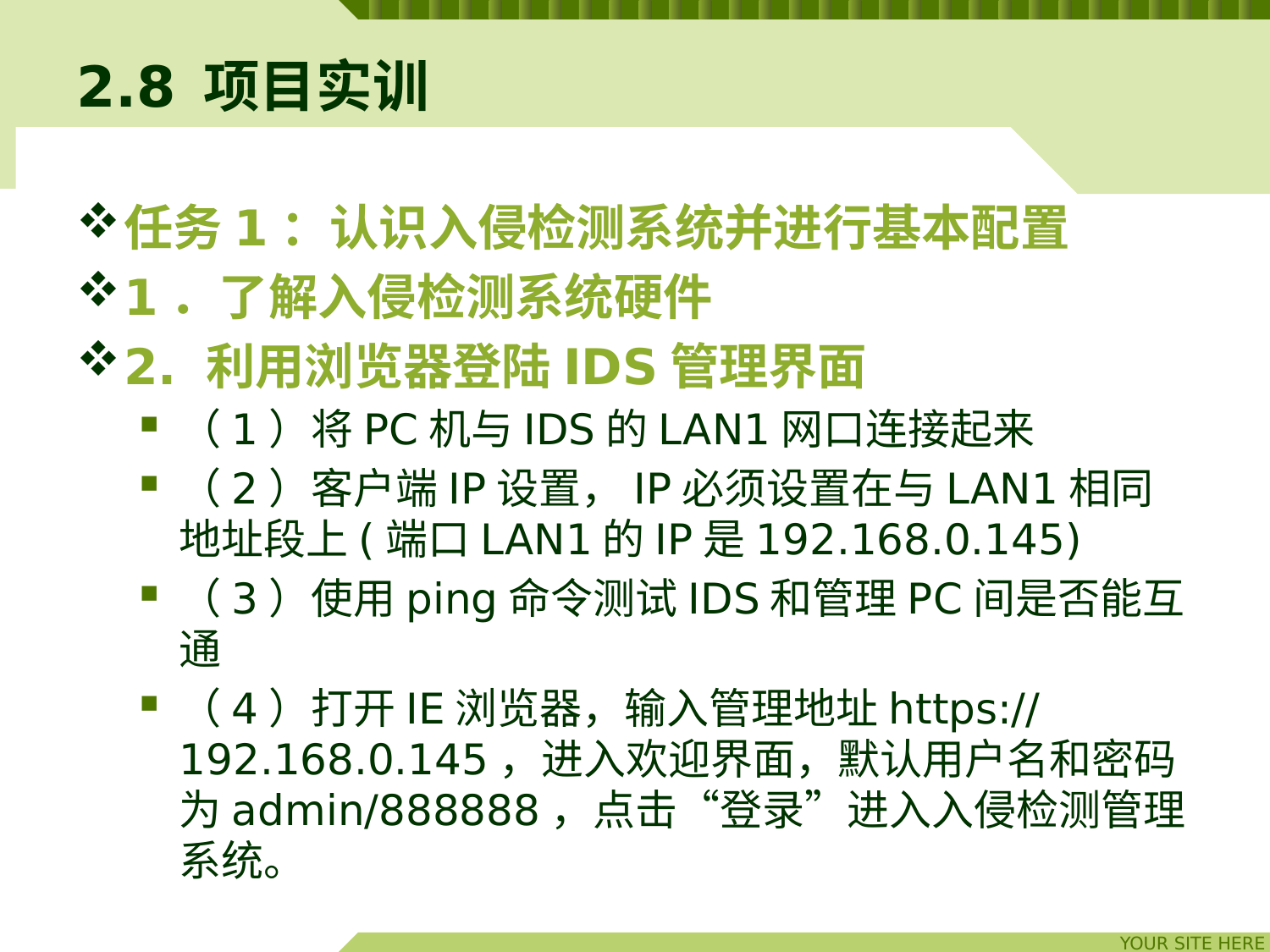

# 2.8	项目实训
任务1：认识入侵检测系统并进行基本配置
1．了解入侵检测系统硬件
2. 利用浏览器登陆IDS管理界面
（1）将PC机与IDS的LAN1网口连接起来
（2）客户端IP设置，IP必须设置在与LAN1相同地址段上(端口LAN1的IP是192.168.0.145)
（3）使用ping命令测试IDS和管理PC间是否能互通
（4）打开IE浏览器，输入管理地址https://192.168.0.145，进入欢迎界面，默认用户名和密码为admin/888888，点击“登录”进入入侵检测管理系统。